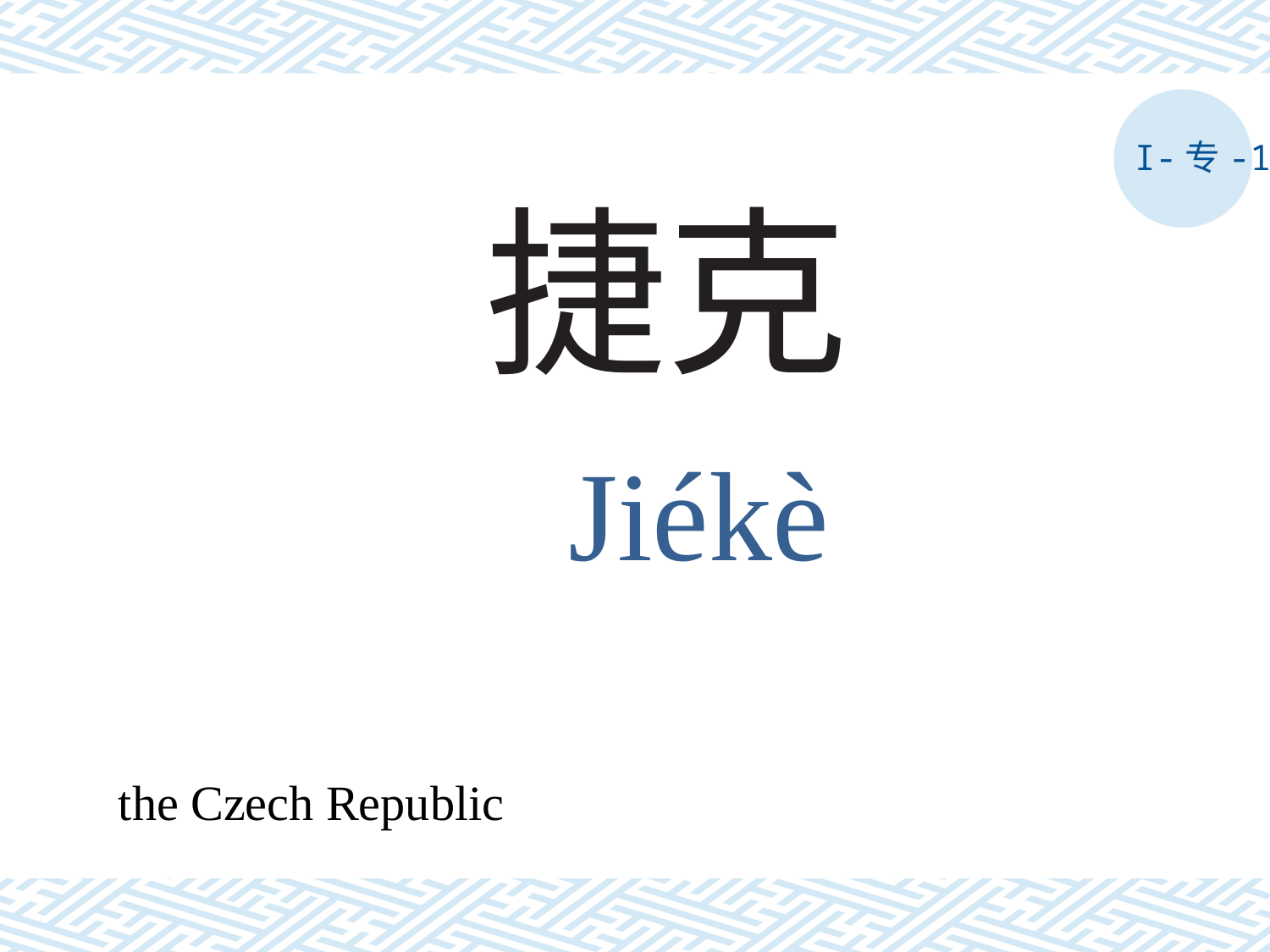

I-专-1

# 捷克
Jiékè
the Czech Republic